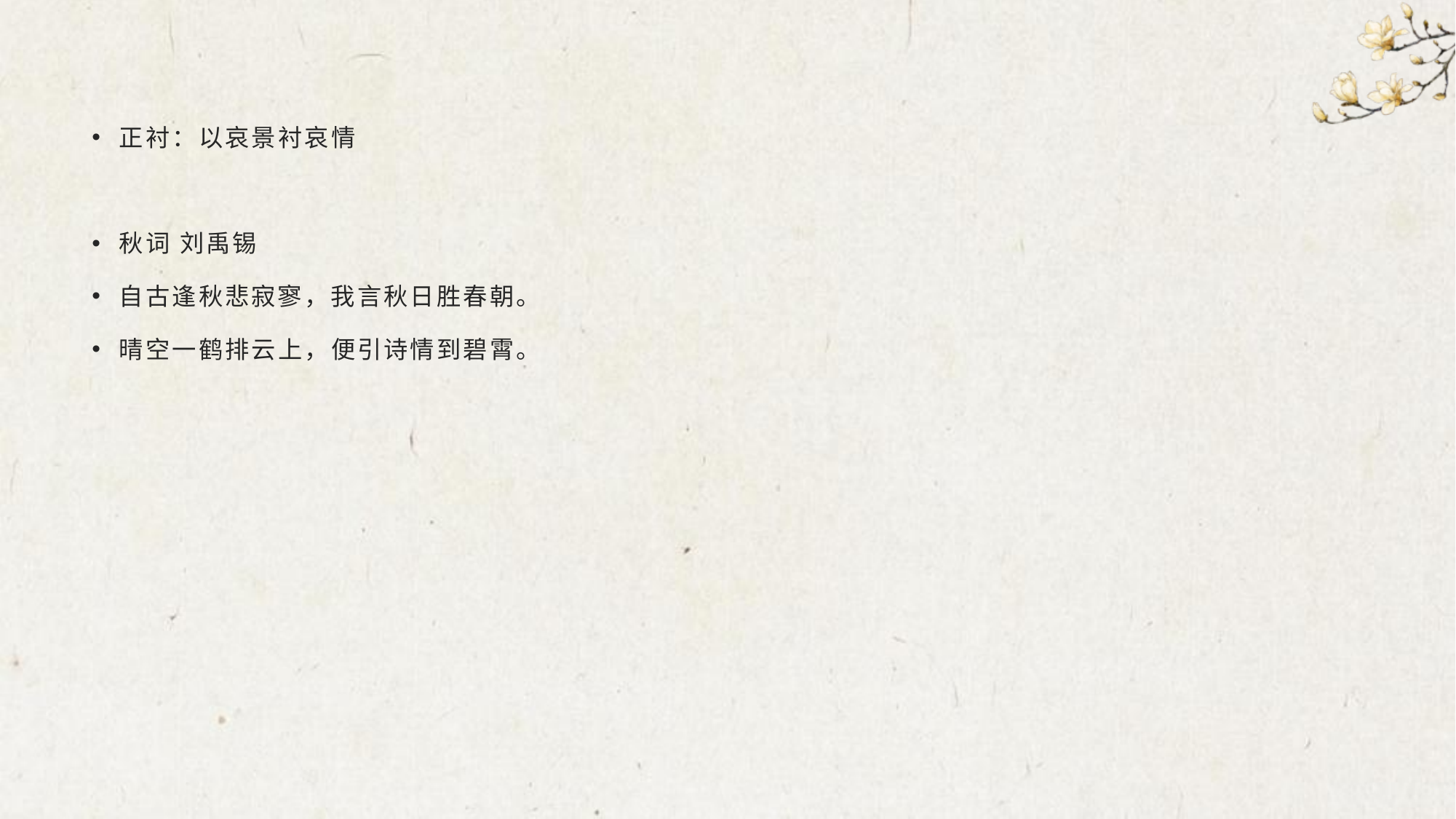

#
正衬：以哀景衬哀情

秋词 刘禹锡
自古逢秋悲寂寥，我言秋日胜春朝。
晴空一鹤排云上，便引诗情到碧霄。